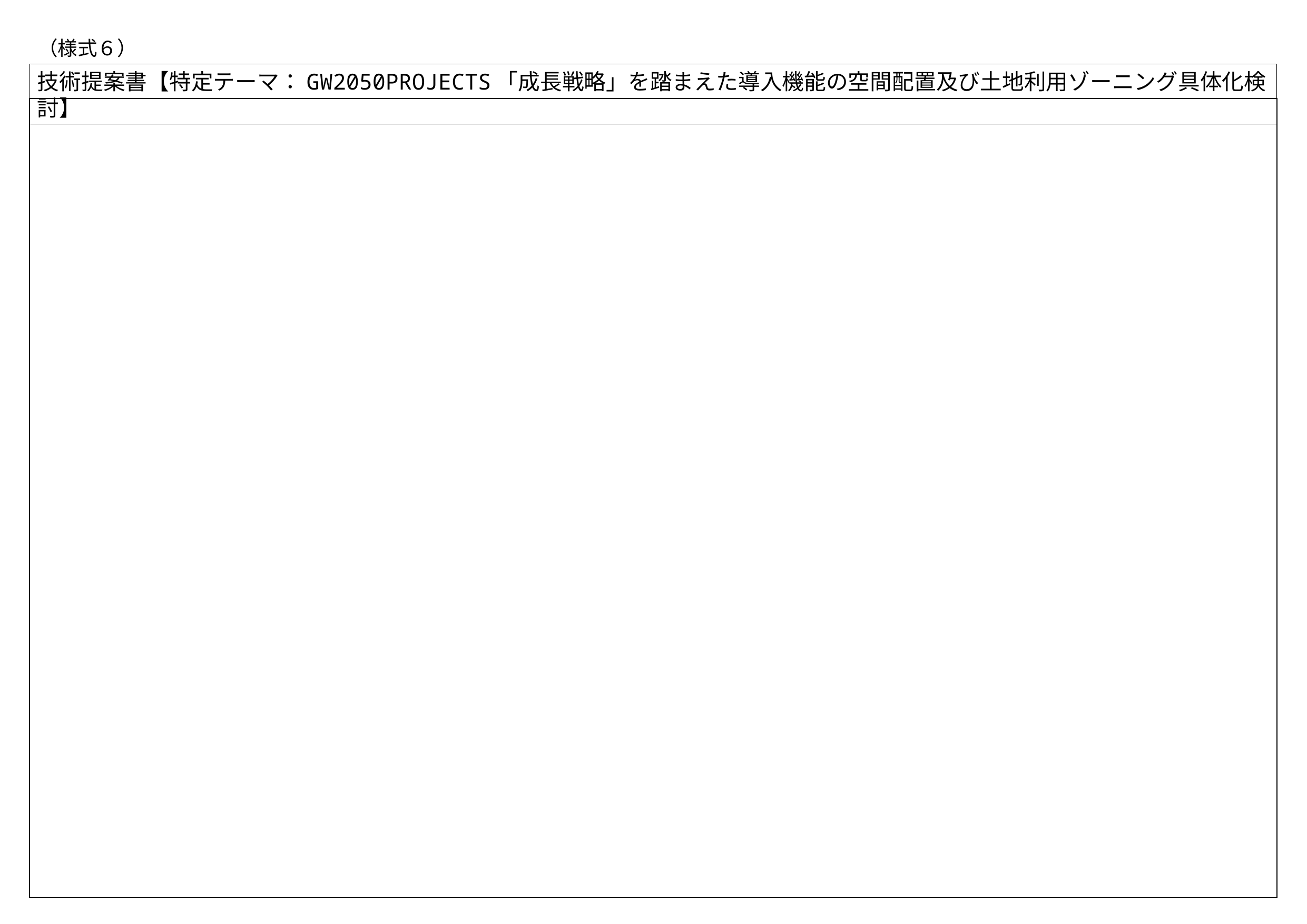

（様式６）
技術提案書【特定テーマ：GW2050PROJECTS「成長戦略」を踏まえた導入機能の空間配置及び土地利用ゾーニング具体化検討】